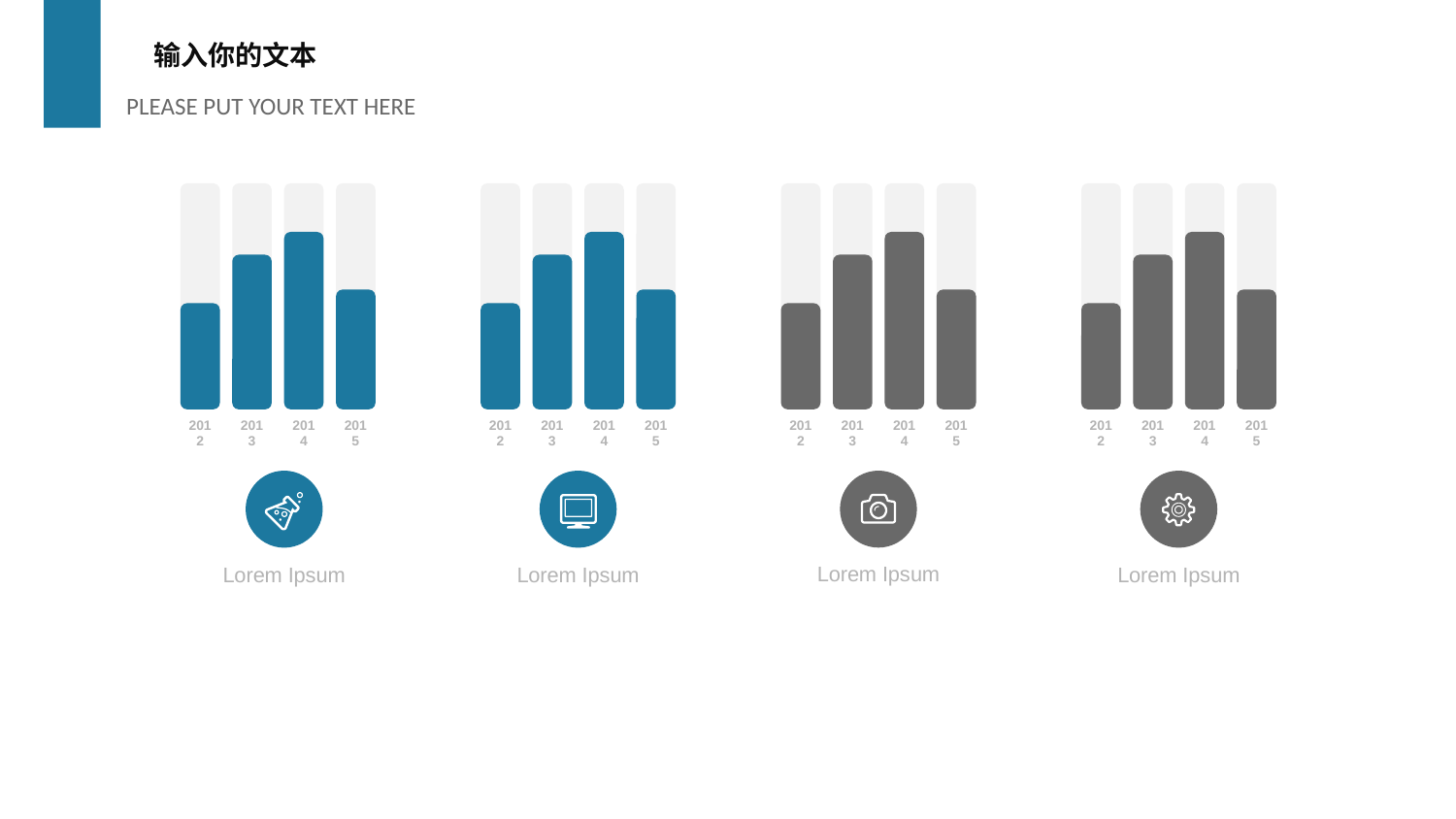

输入你的文本
PLEASE PUT YOUR TEXT HERE

2012
2013
2014
2015
2012
2013
2014
2015
2012
2013
2014
2015
2012
2013
2014
2015

Lorem Ipsum
Lorem Ipsum
Lorem Ipsum
Lorem Ipsum